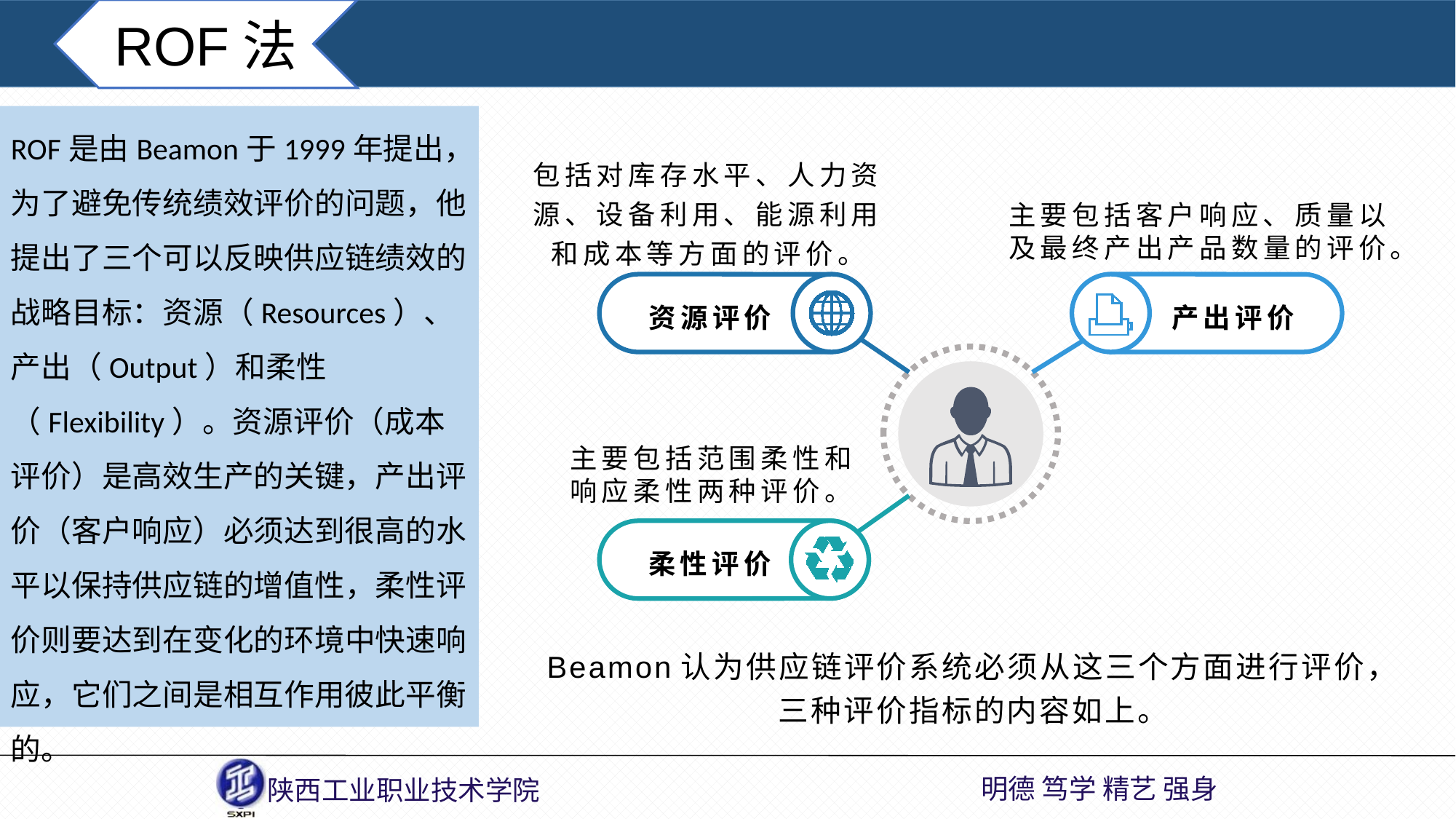

ROF法
ROF是由Beamon于1999年提出，为了避免传统绩效评价的问题，他提出了三个可以反映供应链绩效的战略目标：资源（Resources）、产出（Output）和柔性（Flexibility）。资源评价（成本评价）是高效生产的关键，产出评价（客户响应）必须达到很高的水平以保持供应链的增值性，柔性评价则要达到在变化的环境中快速响应，它们之间是相互作用彼此平衡的。
包括对库存水平、人力资源、设备利用、能源利用和成本等方面的评价。
主要包括客户响应、质量以及最终产出产品数量的评价。

资源评价
产出评价

主要包括范围柔性和响应柔性两种评价。

柔性评价

Beamon认为供应链评价系统必须从这三个方面进行评价，三种评价指标的内容如上。